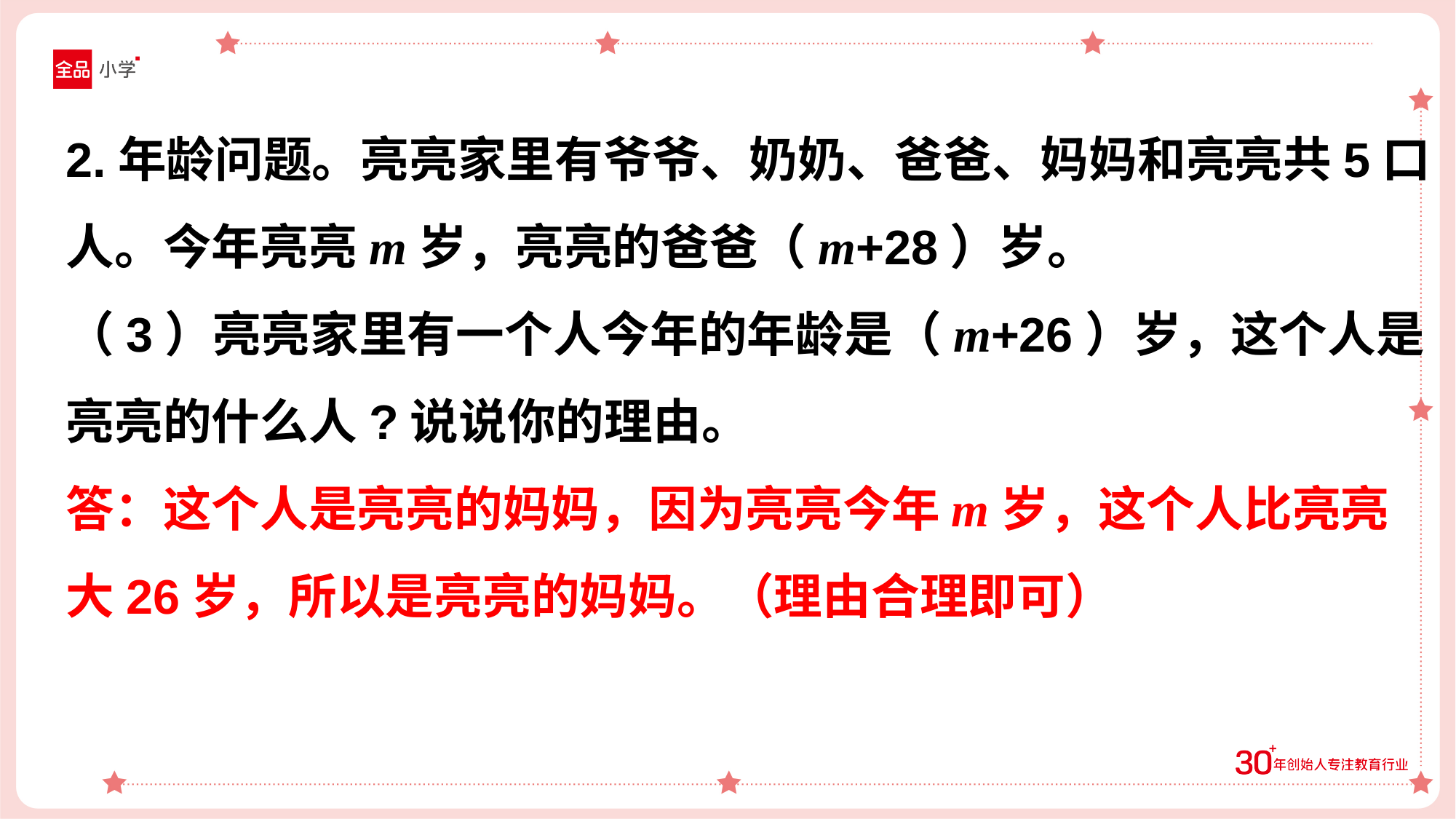

2.年龄问题。亮亮家里有爷爷、奶奶、爸爸、妈妈和亮亮共5口人。今年亮亮m岁，亮亮的爸爸（m+28）岁。
（3）亮亮家里有一个人今年的年龄是（m+26）岁，这个人是亮亮的什么人?说说你的理由。
答：这个人是亮亮的妈妈，因为亮亮今年m岁，这个人比亮亮大26岁，所以是亮亮的妈妈。（理由合理即可）